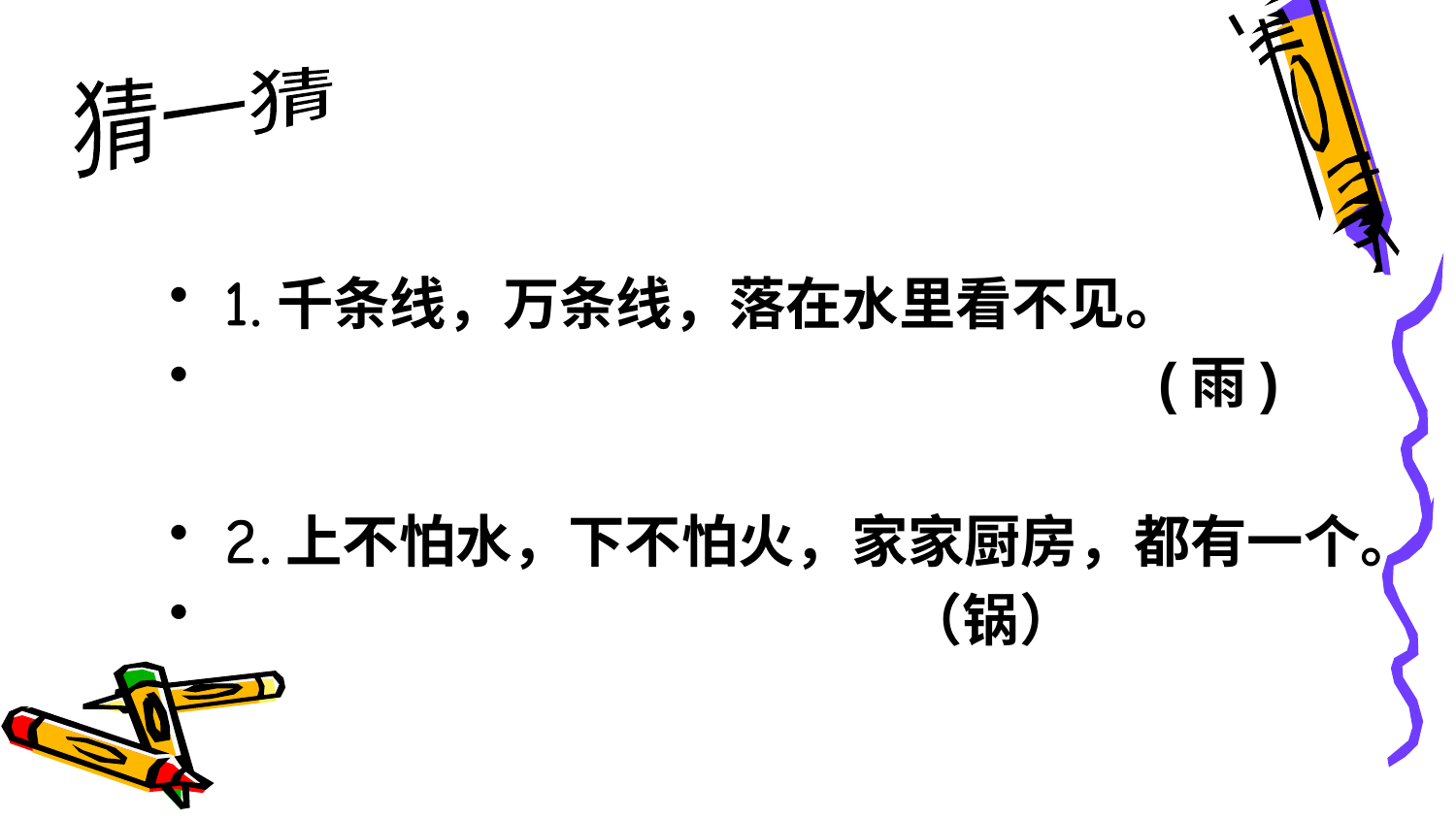

猜一猜
1.千条线，万条线，落在水里看不见。
                                                       (雨)

2.上不怕水，下不怕火，家家厨房，都有一个。
                                                     （锅）